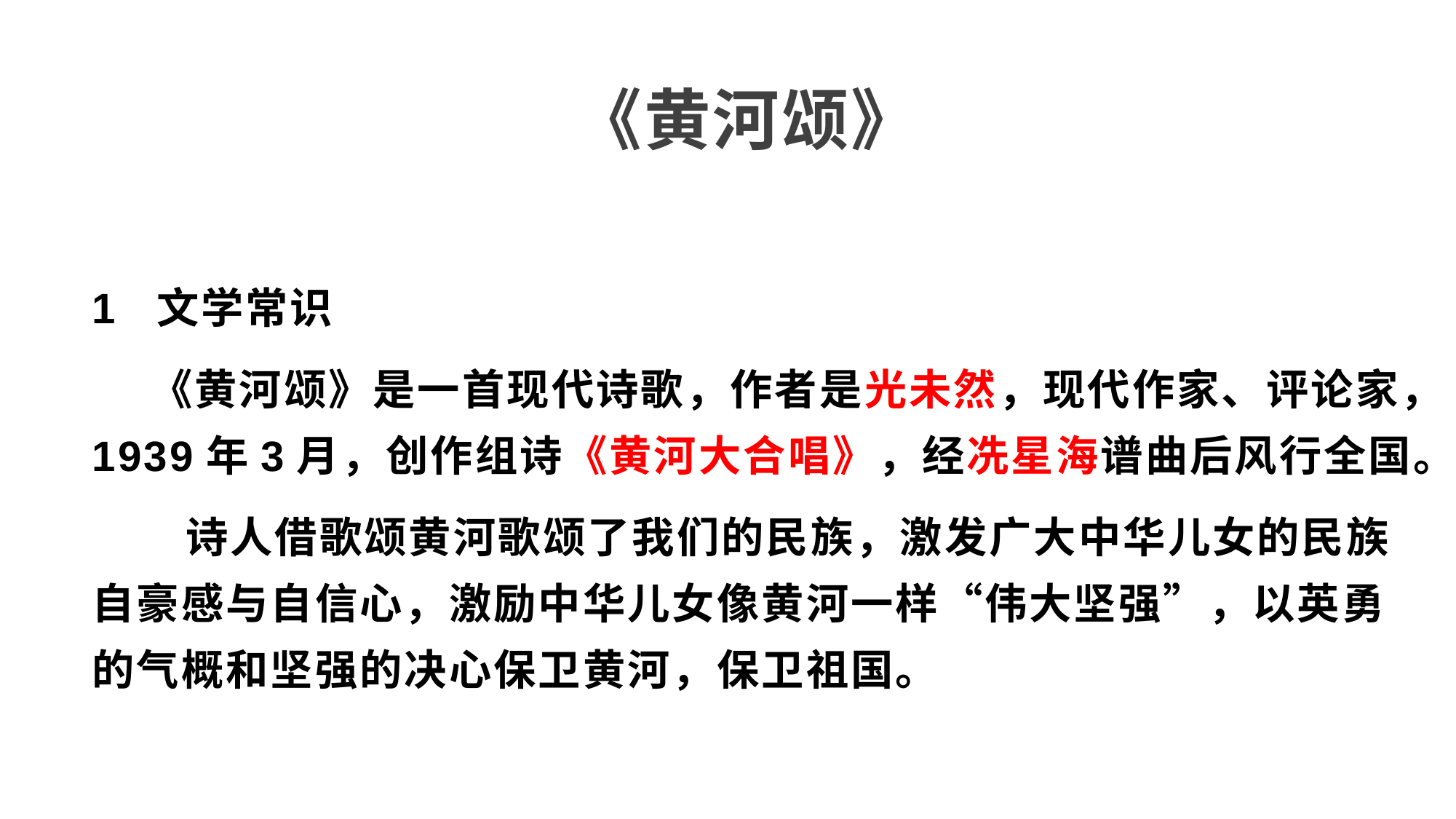

《黄河颂》
1  文学常识
    《黄河颂》是一首现代诗歌，作者是光未然，现代作家、评论家，1939年3月，创作组诗《黄河大合唱》，经冼星海谱曲后风行全国。
       诗人借歌颂黄河歌颂了我们的民族，激发广大中华儿女的民族自豪感与自信心，激励中华儿女像黄河一样“伟大坚强”，以英勇的气概和坚强的决心保卫黄河，保卫祖国。